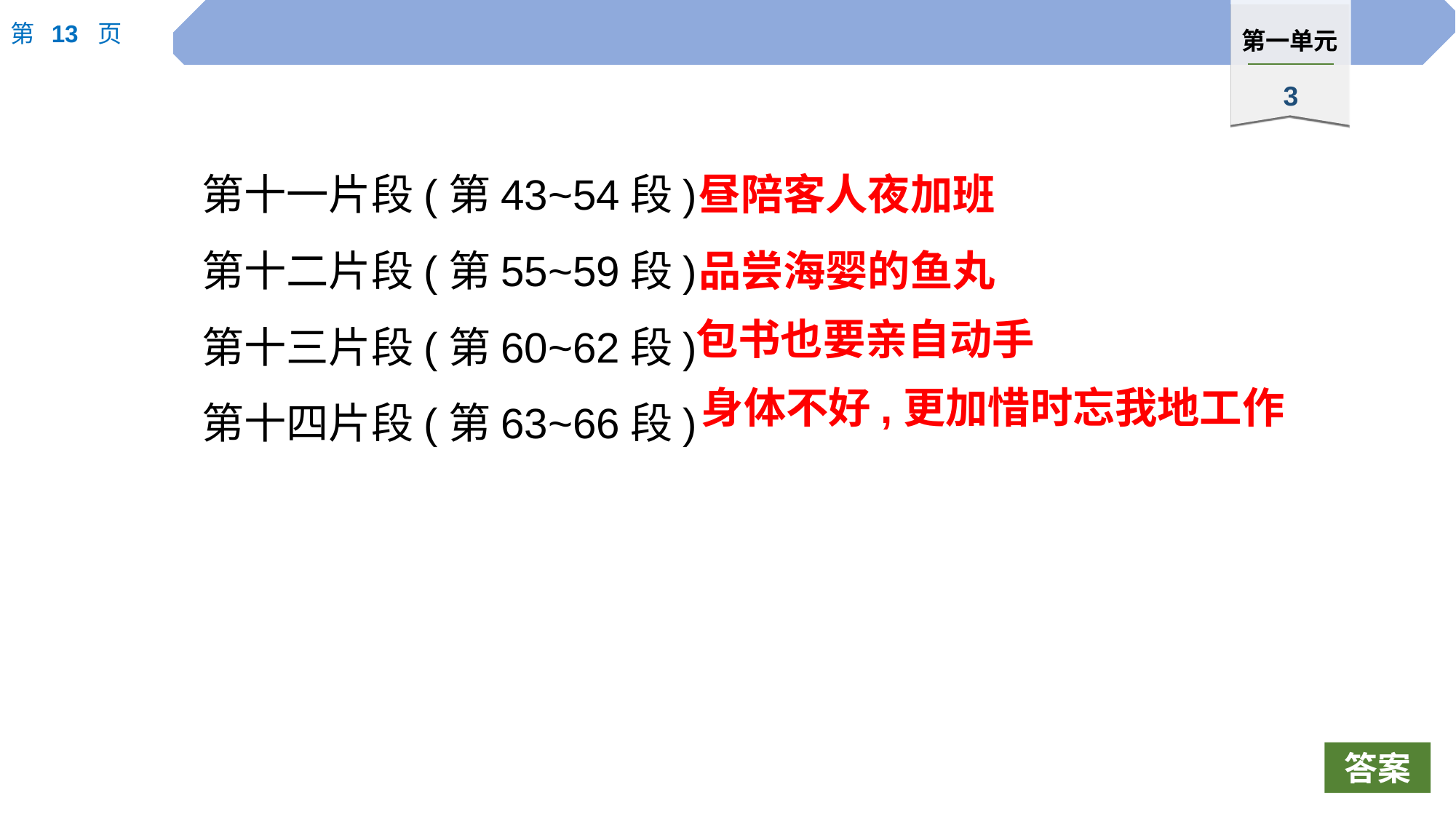

第十一片段(第43~54段)
第十二片段(第55~59段)
第十三片段(第60~62段)
第十四片段(第63~66段)
昼陪客人夜加班
品尝海婴的鱼丸
包书也要亲自动手
身体不好,更加惜时忘我地工作
答案